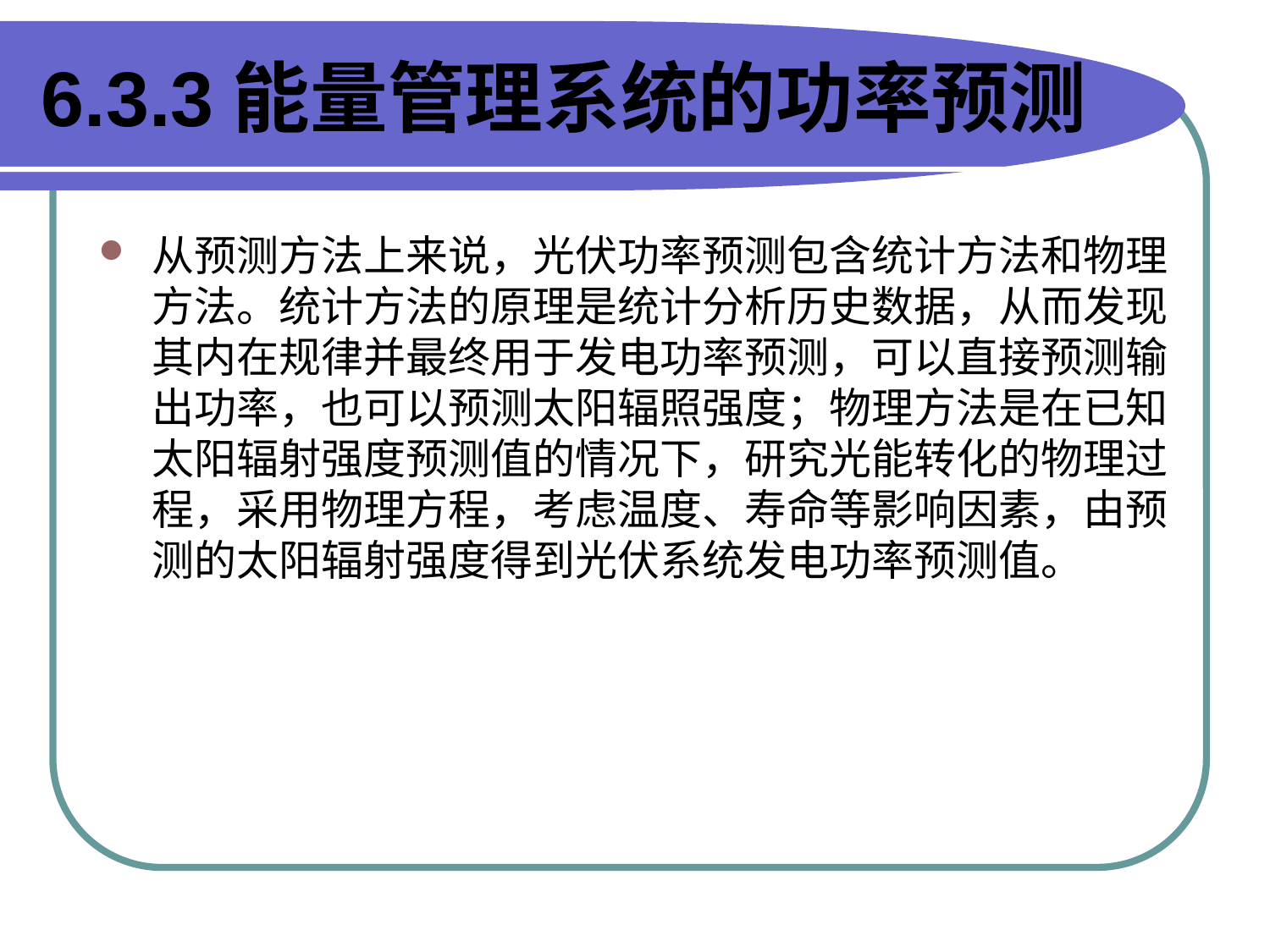

# 6.3.3能量管理系统的功率预测
从预测方法上来说，光伏功率预测包含统计方法和物理方法。统计方法的原理是统计分析历史数据，从而发现其内在规律并最终用于发电功率预测，可以直接预测输出功率，也可以预测太阳辐照强度；物理方法是在已知太阳辐射强度预测值的情况下，研究光能转化的物理过程，采用物理方程，考虑温度、寿命等影响因素，由预测的太阳辐射强度得到光伏系统发电功率预测值。

128